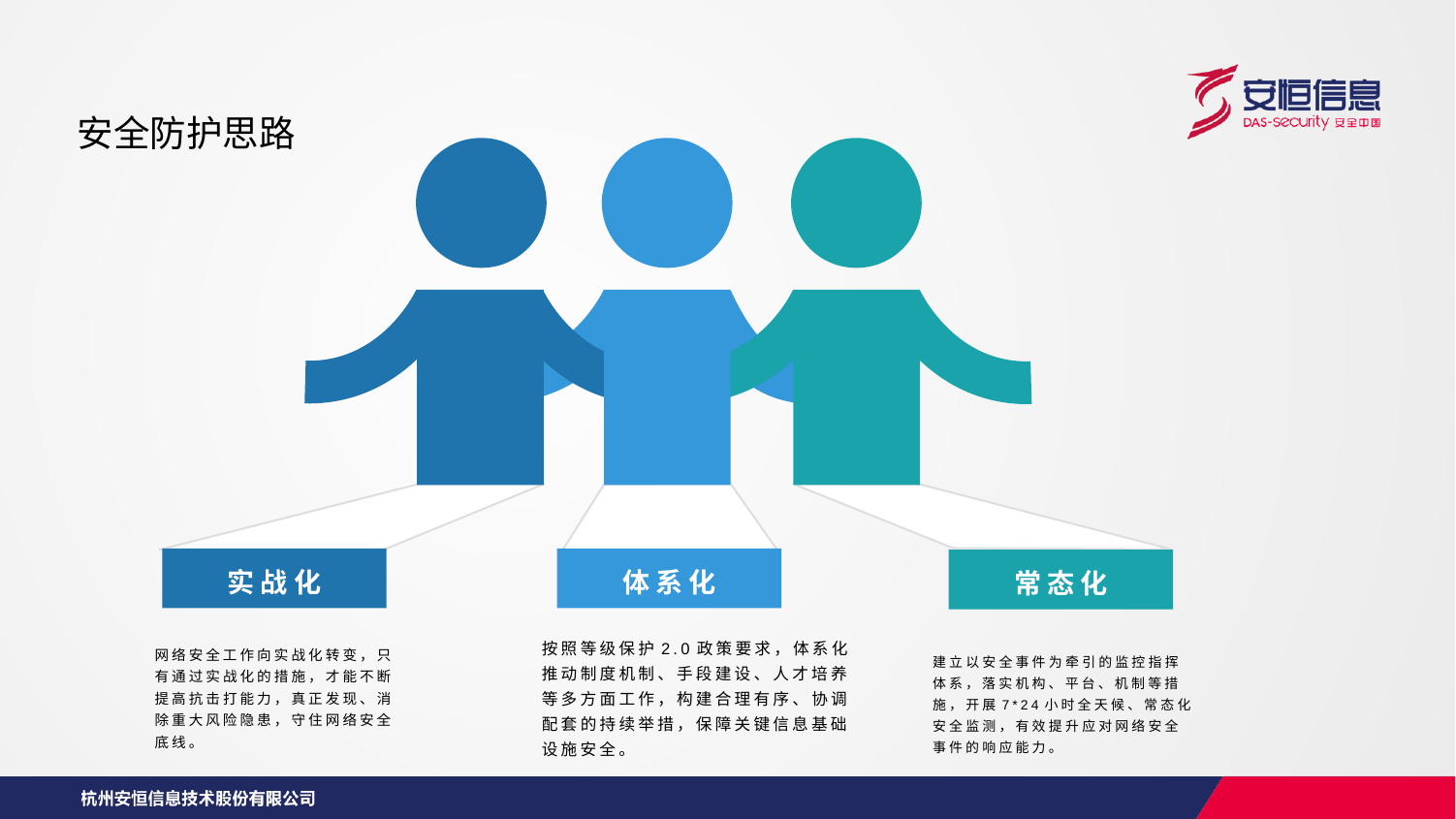

安全防护思路

实战化
体系化
常态化
建立以安全事件为牵引的监控指挥体系，落实机构、平台、机制等措施，开展7*24小时全天候、常态化安全监测，有效提升应对网络安全事件的响应能力。
网络安全工作向实战化转变，只有通过实战化的措施，才能不断提高抗击打能力，真正发现、消除重大风险隐患，守住网络安全底线。
按照等级保护2.0政策要求，体系化推动制度机制、手段建设、人才培养等多方面工作，构建合理有序、协调配套的持续举措，保障关键信息基础设施安全。